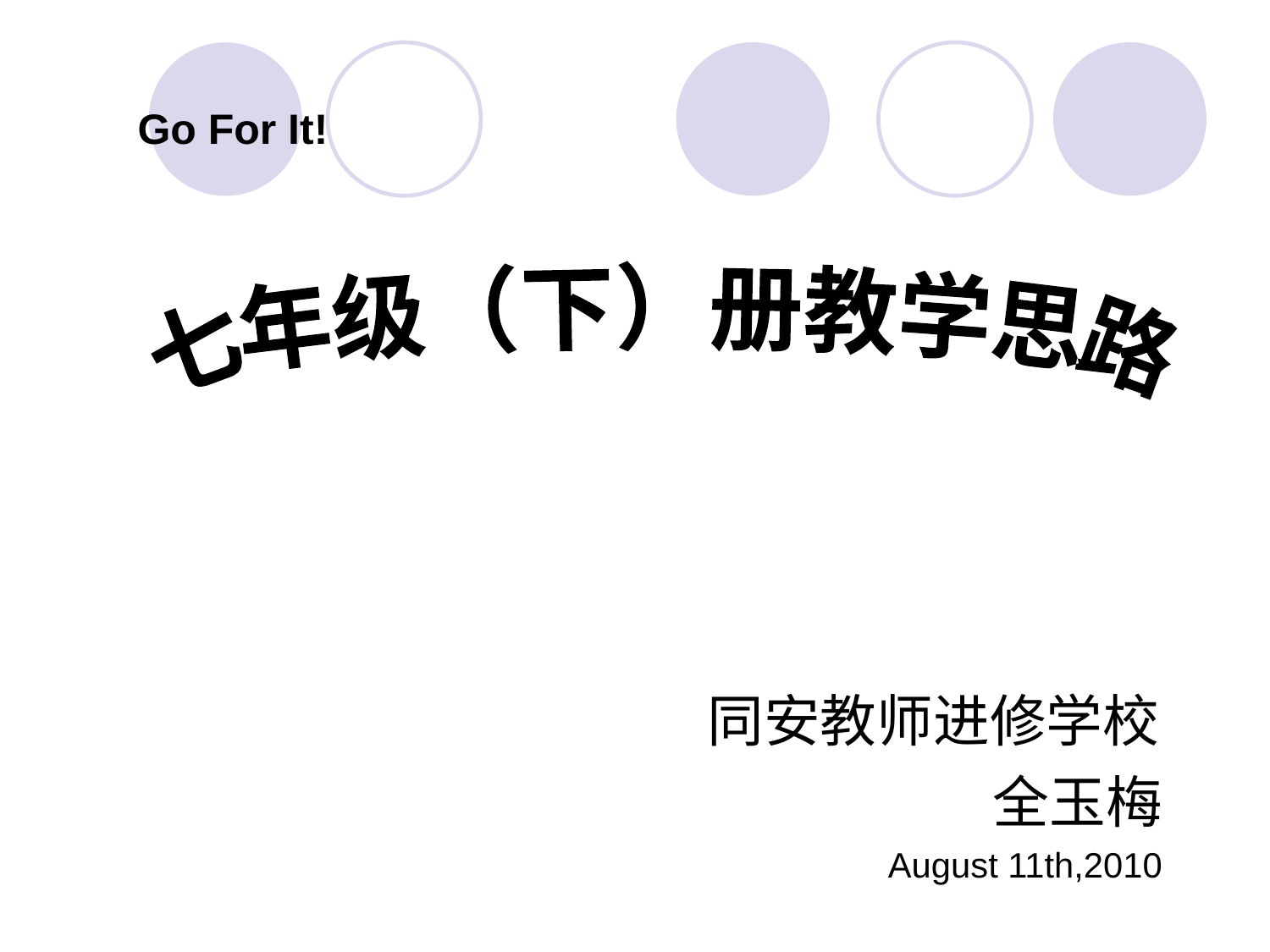

Go For It!
七年级（下）册教学思路
同安教师进修学校
全玉梅
August 11th,2010